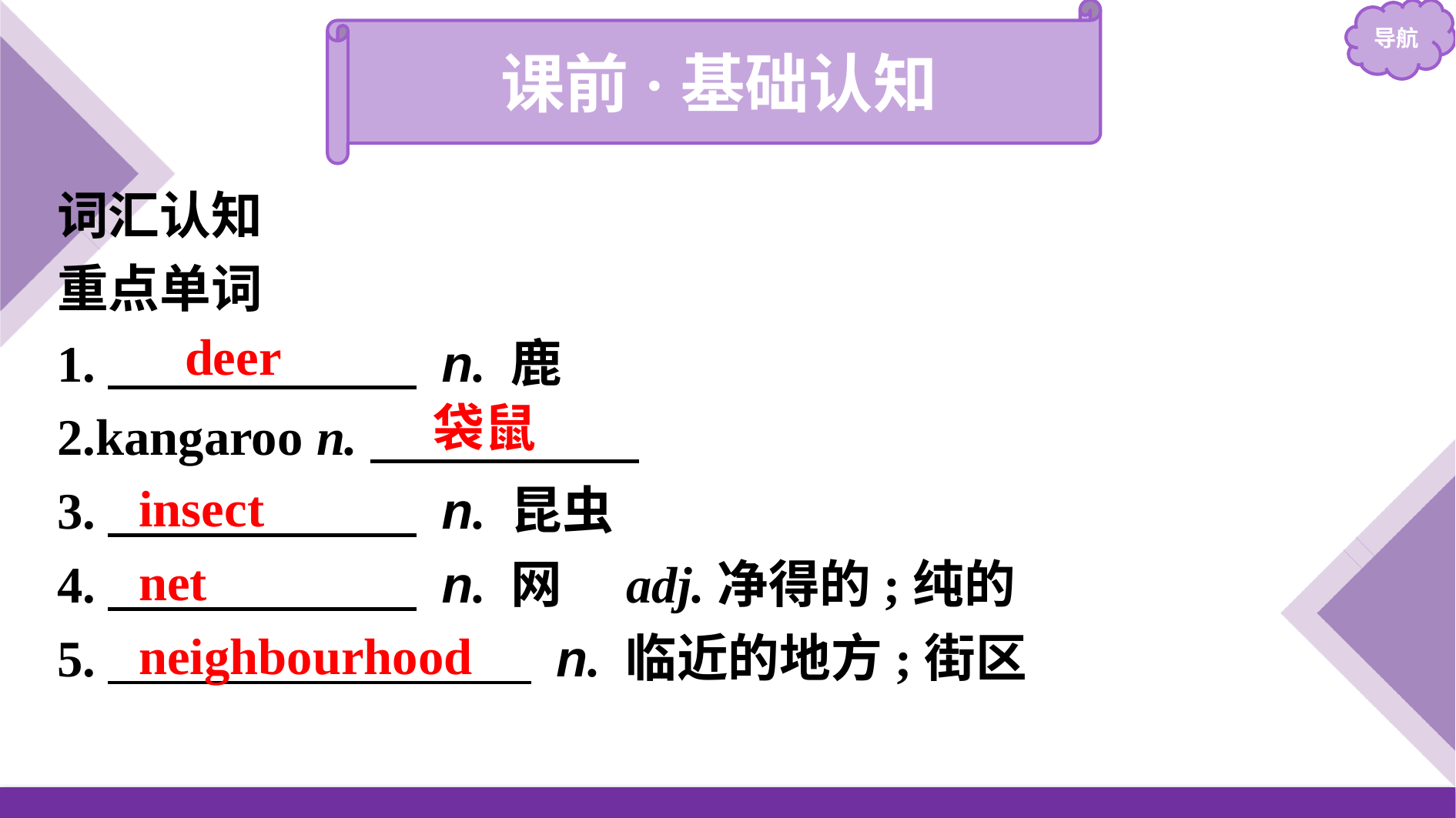

课前·基础认知
词汇认知
重点单词
1.　　　　　　 n. 鹿
2.kangaroo n.
3.　　　　　　 n. 昆虫
4.　　　　　　 n. 网　adj.净得的;纯的
5.　 　　　　　　　 n. 临近的地方;街区
deer
袋鼠
insect
net
neighbourhood